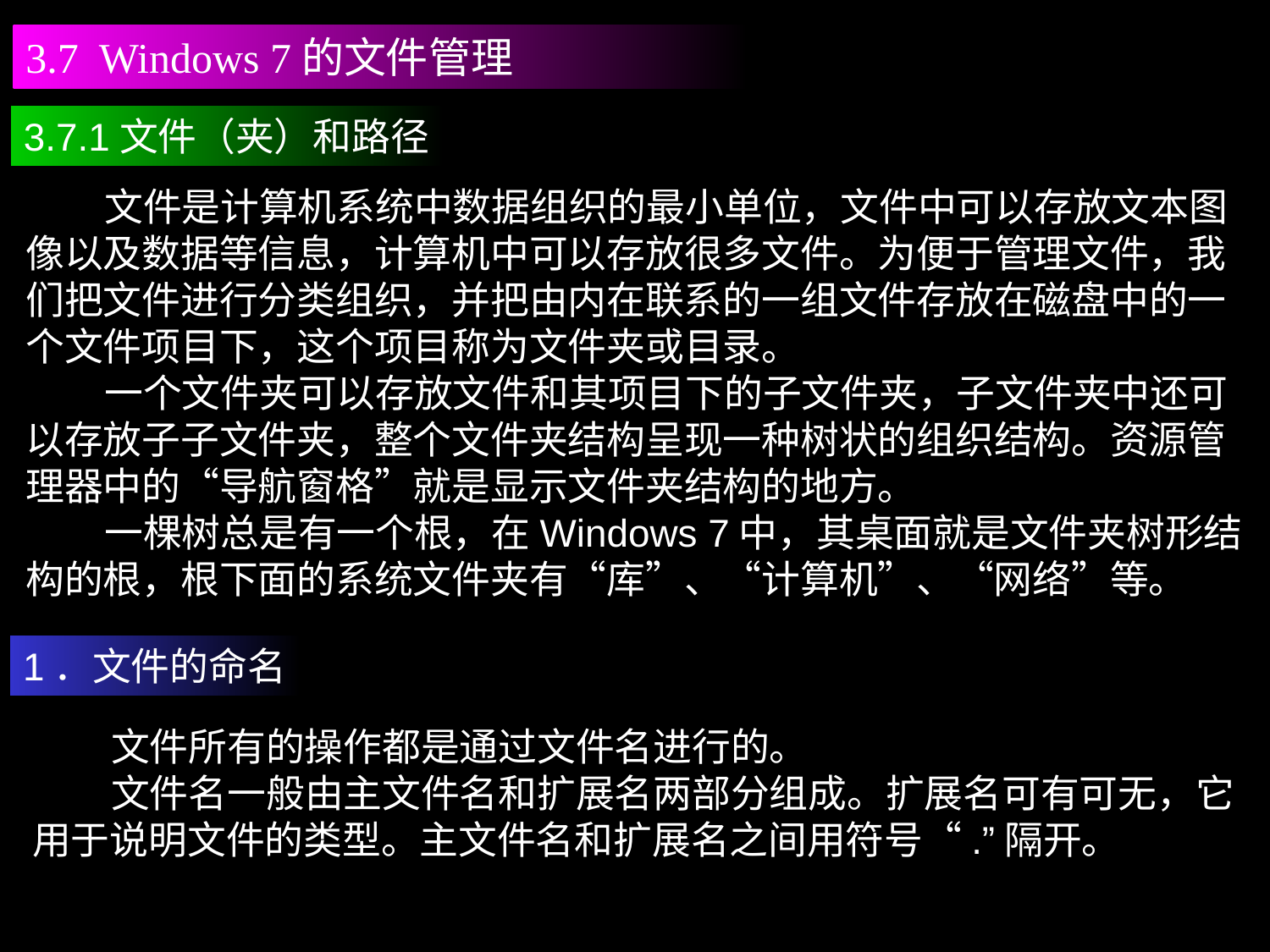

3.7  Windows 7的文件管理
3.7.1文件（夹）和路径
        文件是计算机系统中数据组织的最小单位，文件中可以存放文本图像以及数据等信息，计算机中可以存放很多文件。为便于管理文件，我们把文件进行分类组织，并把由内在联系的一组文件存放在磁盘中的一个文件项目下，这个项目称为文件夹或目录。
        一个文件夹可以存放文件和其项目下的子文件夹，子文件夹中还可以存放子子文件夹，整个文件夹结构呈现一种树状的组织结构。资源管理器中的“导航窗格”就是显示文件夹结构的地方。
        一棵树总是有一个根，在Windows 7中，其桌面就是文件夹树形结构的根，根下面的系统文件夹有“库”、“计算机”、“网络”等。
1．文件的命名
        文件所有的操作都是通过文件名进行的。
        文件名一般由主文件名和扩展名两部分组成。扩展名可有可无，它用于说明文件的类型。主文件名和扩展名之间用符号“.”隔开。